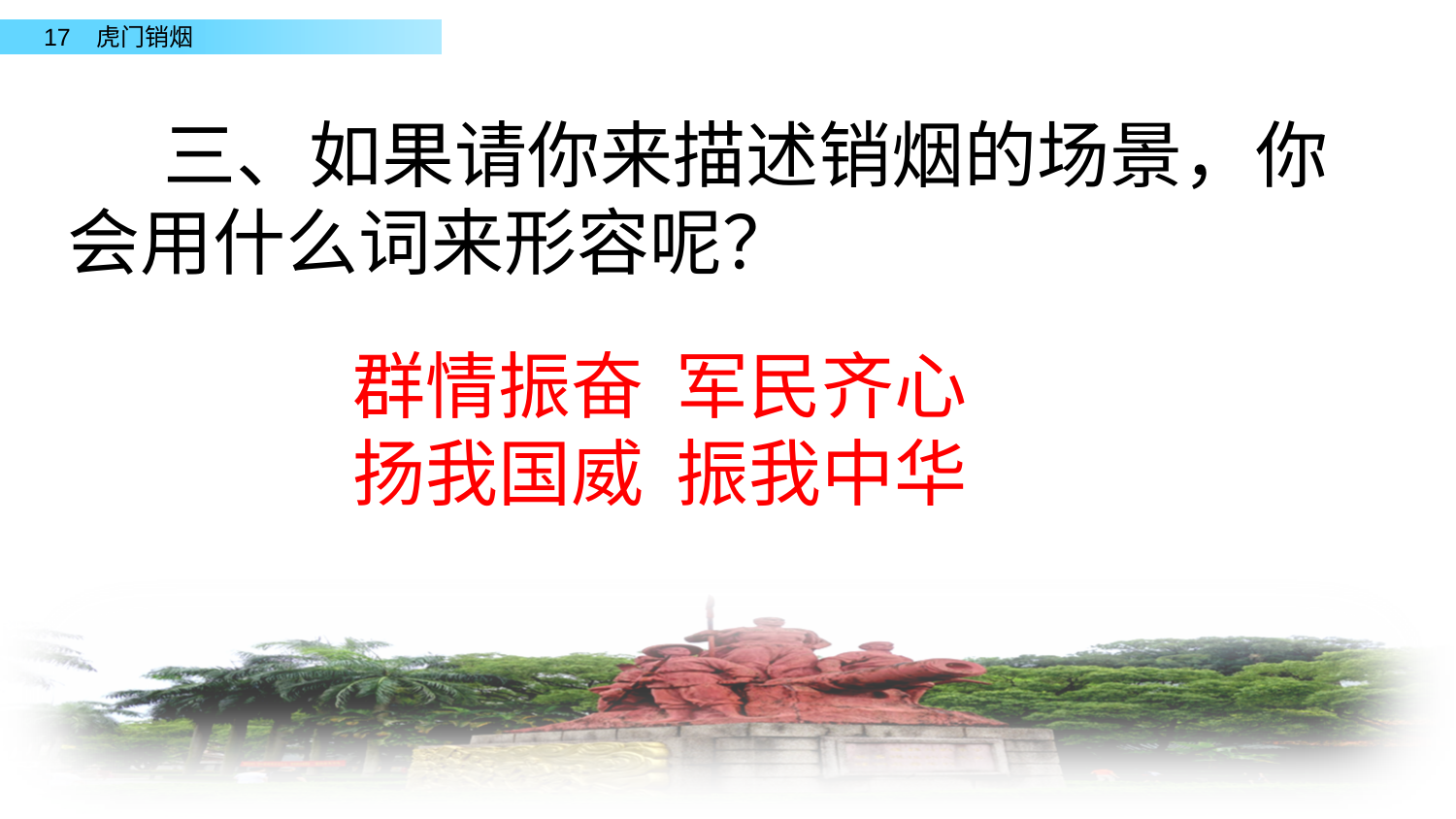

三、如果请你来描述销烟的场景，你会用什么词来形容呢？
群情振奋  军民齐心
扬我国威  振我中华